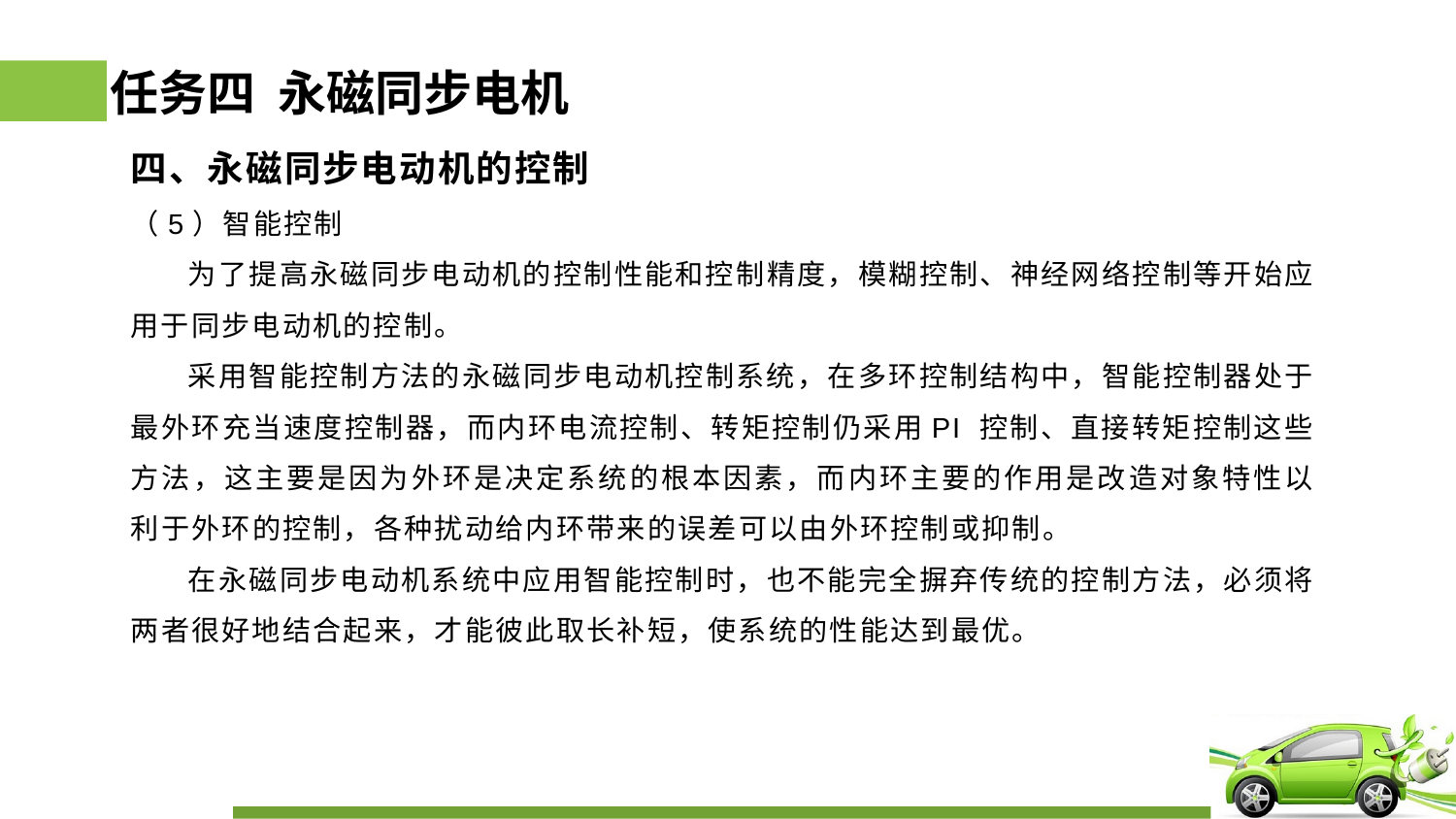

# 任务四  永磁同步电机
四、永磁同步电动机的控制
（5）智能控制
      为了提高永磁同步电动机的控制性能和控制精度，模糊控制、神经网络控制等开始应用于同步电动机的控制。
      采用智能控制方法的永磁同步电动机控制系统，在多环控制结构中，智能控制器处于最外环充当速度控制器，而内环电流控制、转矩控制仍采用PI 控制、直接转矩控制这些方法，这主要是因为外环是决定系统的根本因素，而内环主要的作用是改造对象特性以利于外环的控制，各种扰动给内环带来的误差可以由外环控制或抑制。
      在永磁同步电动机系统中应用智能控制时，也不能完全摒弃传统的控制方法，必须将两者很好地结合起来，才能彼此取长补短，使系统的性能达到最优。